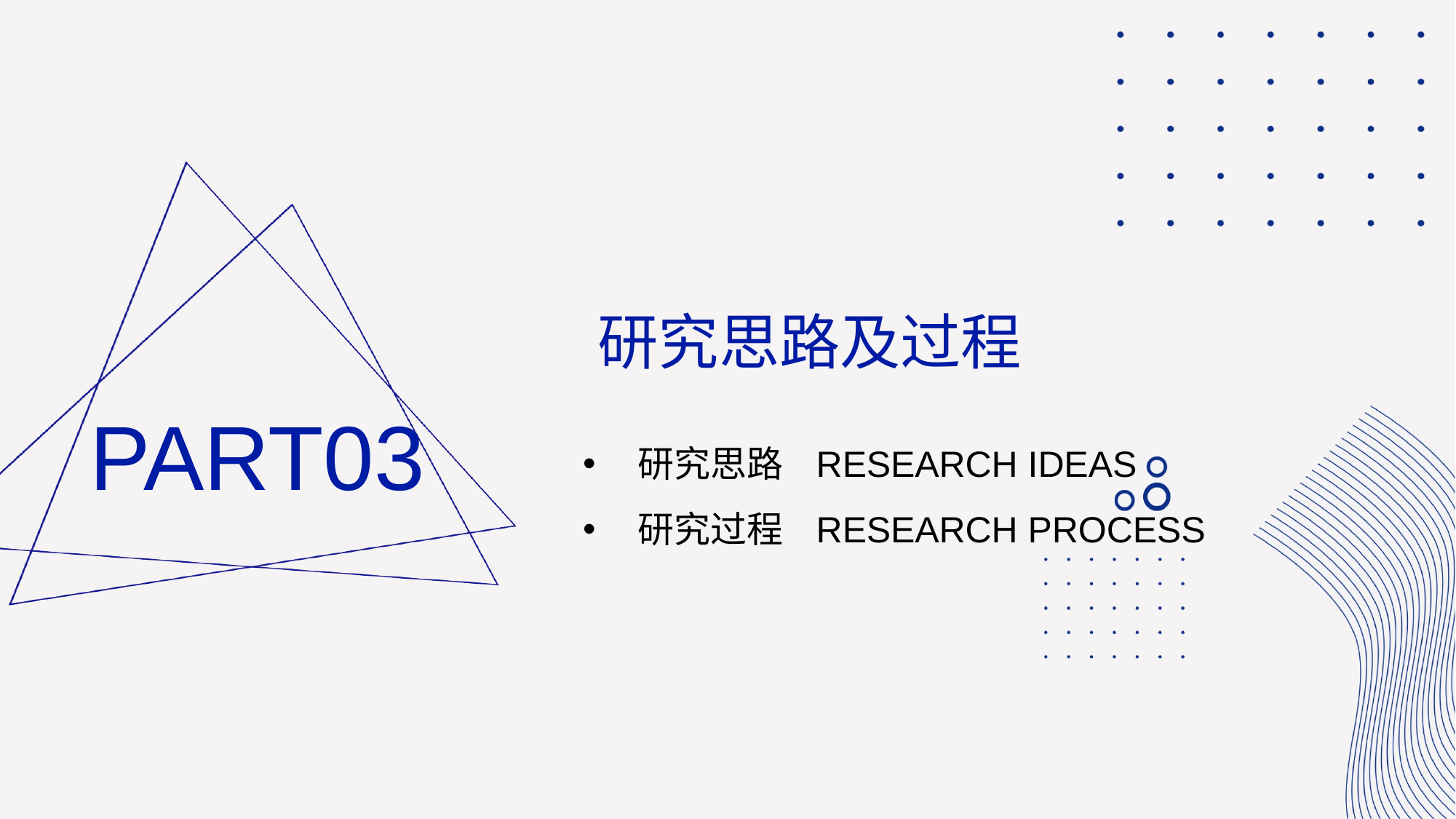

研究思路及过程
PART03
研究思路   RESEARCH IDEAS
研究过程   RESEARCH PROCESS